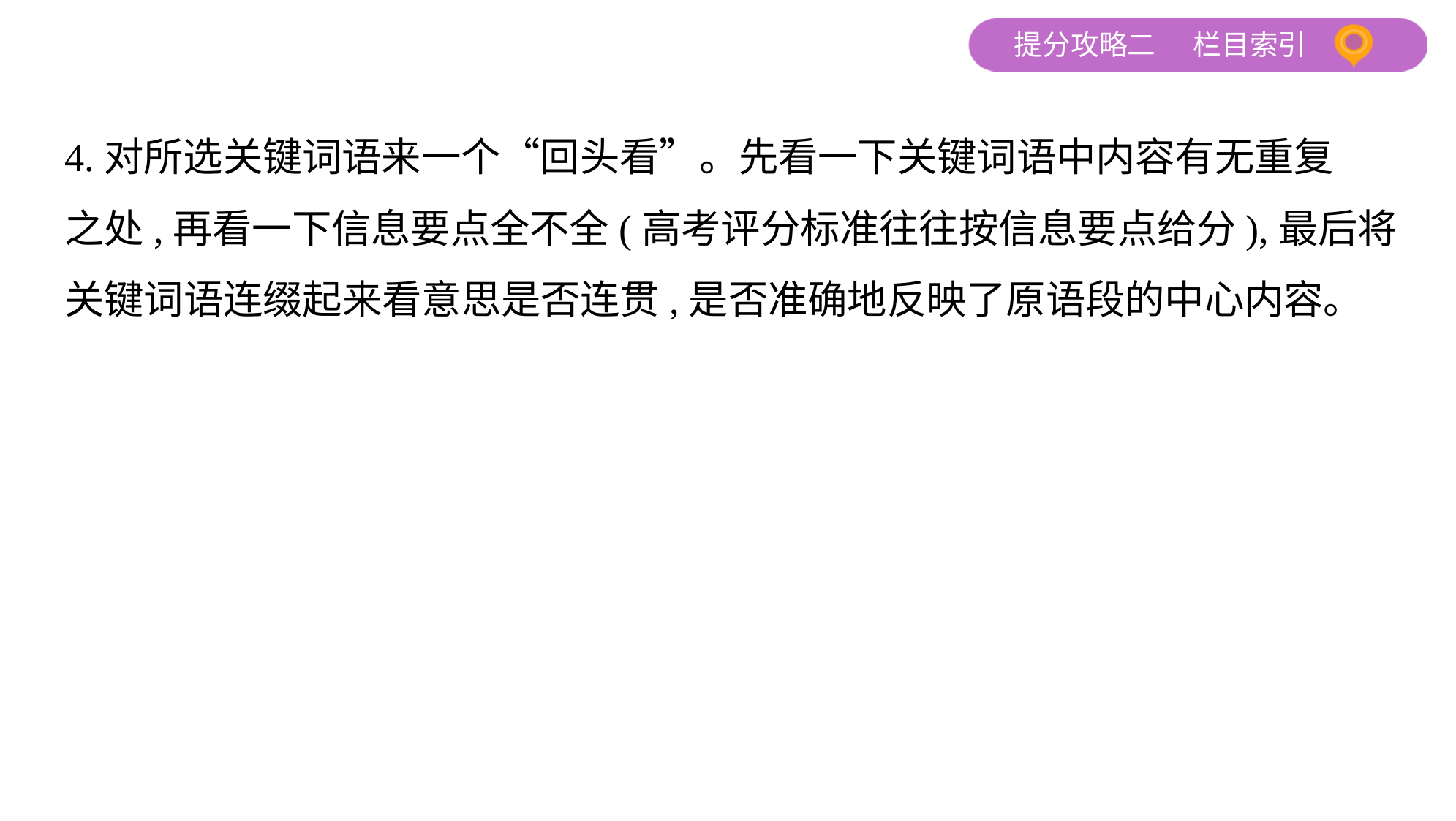

4.对所选关键词语来一个“回头看”。先看一下关键词语中内容有无重复
之处,再看一下信息要点全不全(高考评分标准往往按信息要点给分),最后将
关键词语连缀起来看意思是否连贯,是否准确地反映了原语段的中心内容。